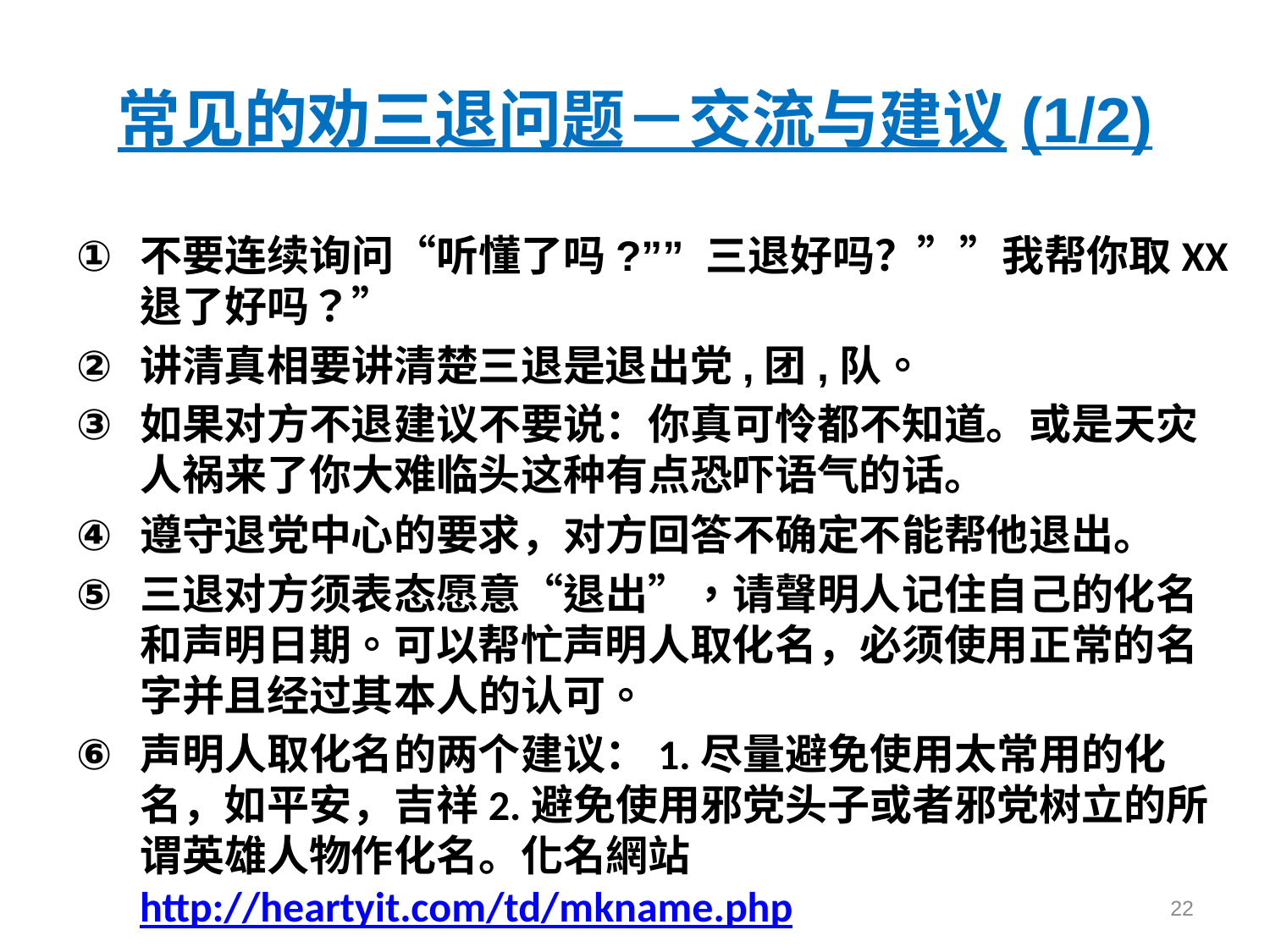

常见的劝三退问题－交流与建议(1/2)
不要连续询问“听懂了吗?”” 三退好吗？””我帮你取XX退了好吗？”
讲清真相要讲清楚三退是退出党,团,队。
如果对方不退建议不要说：你真可怜都不知道。或是天灾人祸来了你大难临头这种有点恐吓语气的话。
遵守退党中心的要求，对方回答不确定不能帮他退出。
三退对方须表态愿意“退出”，请聲明人记住自己的化名和声明日期。可以帮忙声明人取化名，必须使用正常的名字并且经过其本人的认可。
声明人取化名的两个建议：1.尽量避免使用太常用的化名，如平安，吉祥2.避免使用邪党头子或者邪党树立的所谓英雄人物作化名。化名網站http://heartyit.com/td/mkname.php

22